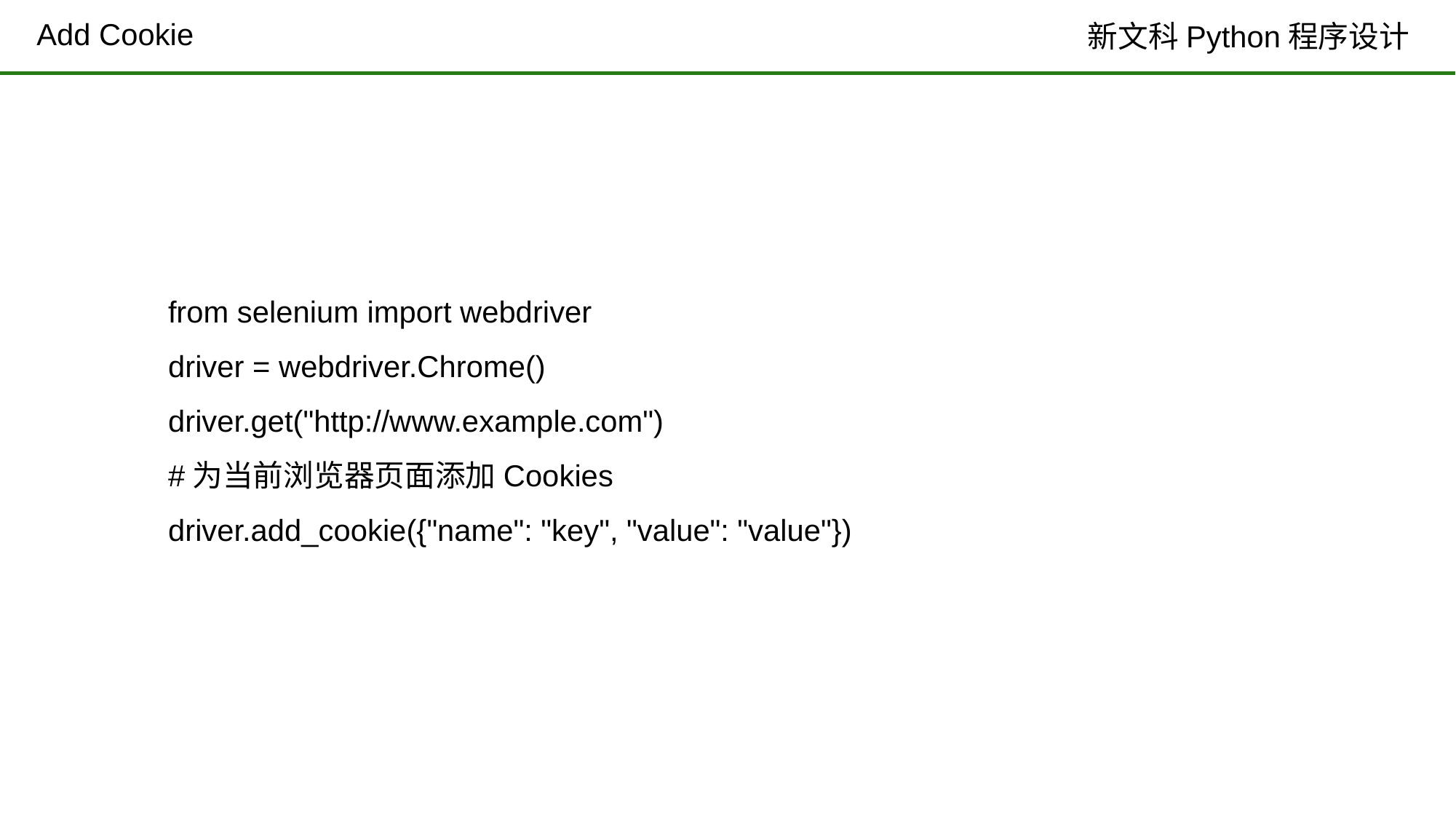

# Add Cookie
from selenium import webdriver
driver = webdriver.Chrome()
driver.get("http://www.example.com")
#为当前浏览器页面添加Cookies
driver.add_cookie({"name": "key", "value": "value"})